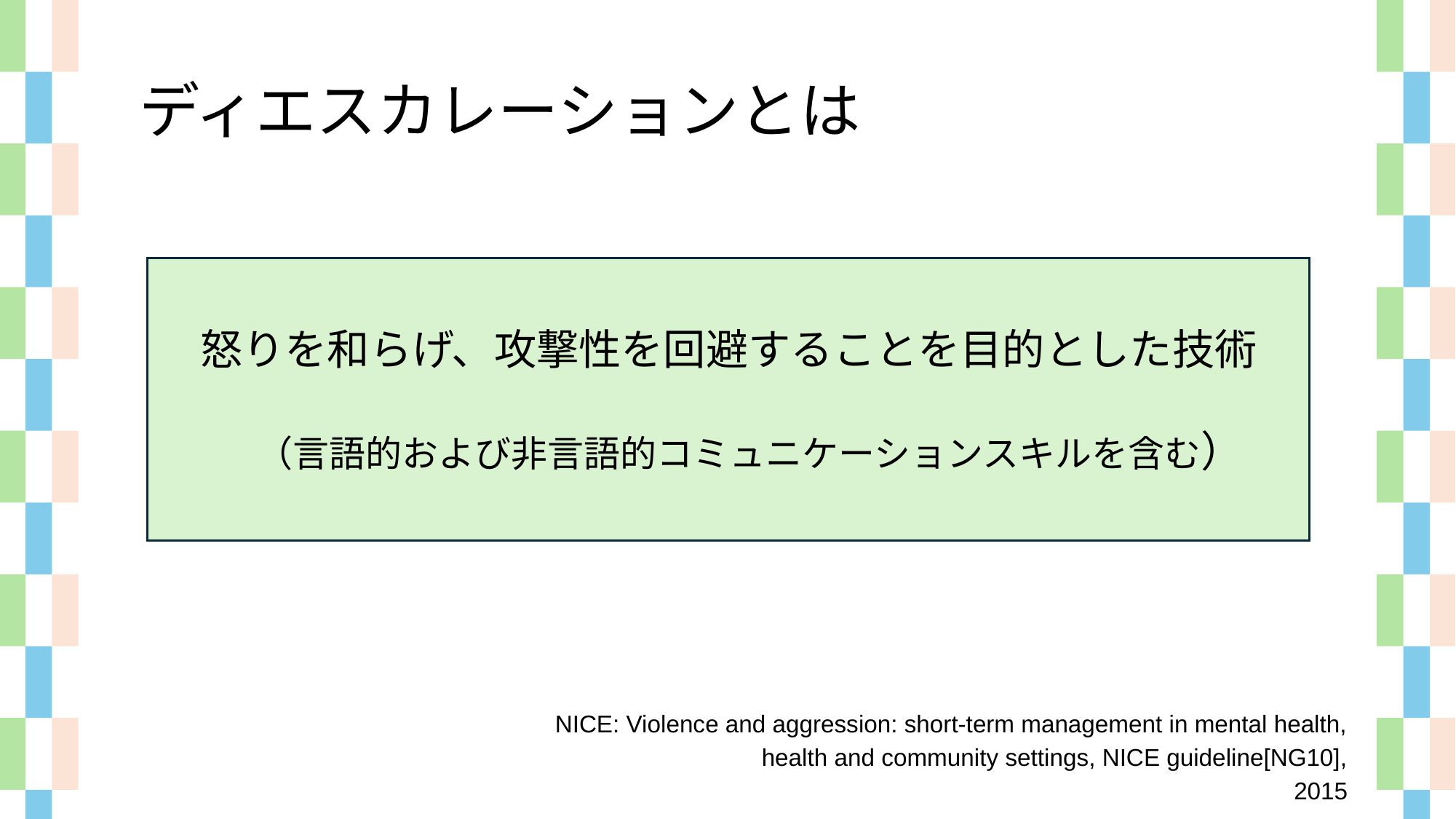

ディエスカレーションとは
怒りを和らげ、攻撃性を回避することを目的とした技術

　（言語的および非言語的コミュニケーションスキルを含む）
NICE: Violence and aggression: short-term management in mental health,
health and community settings, NICE guideline[NG10],
2015